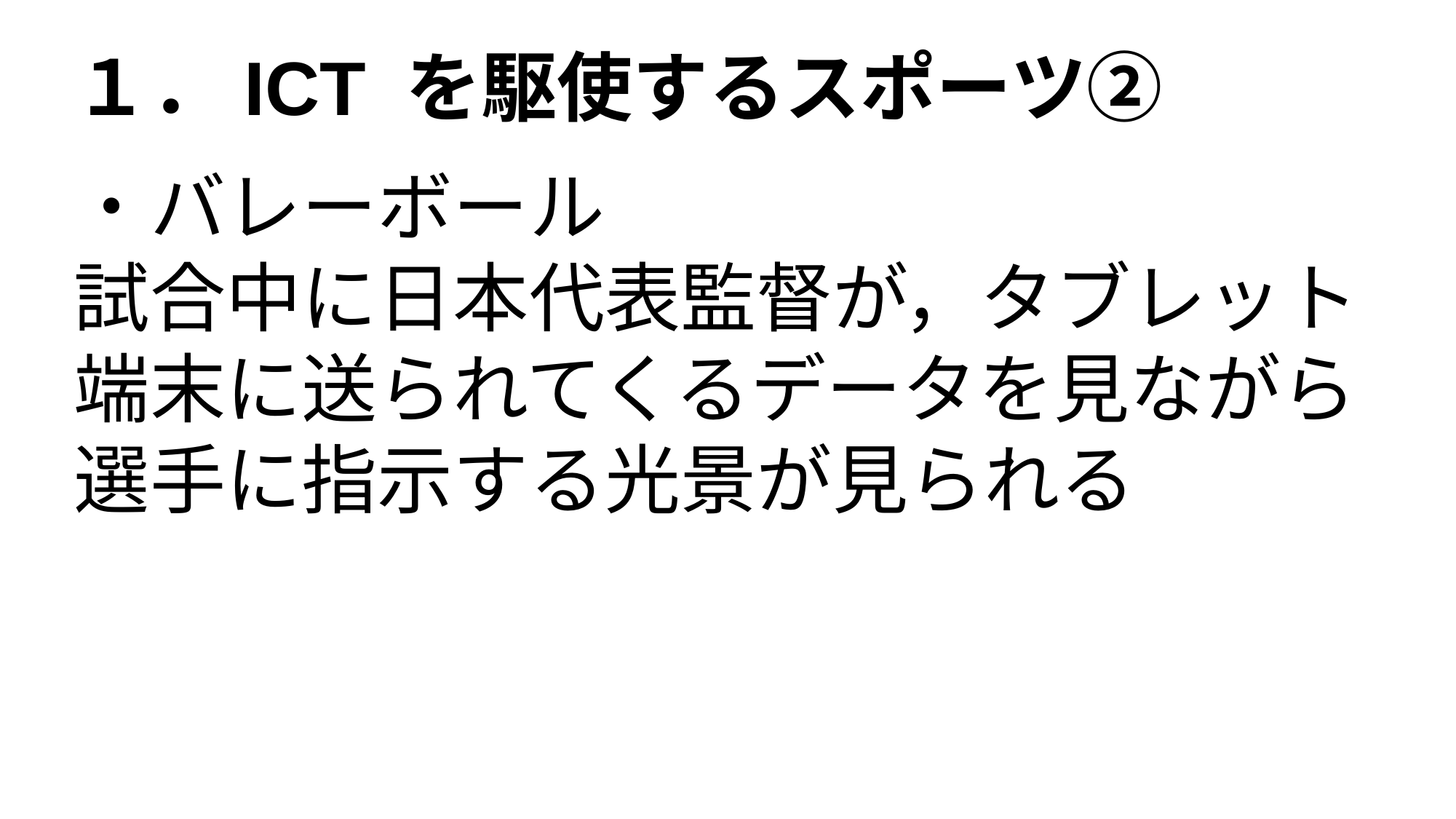

１．ICT を駆使するスポーツ➁
・バレーボール
試合中に日本代表監督が，タブレット端末に送られてくるデータを見ながら選手に指示する光景が見られる